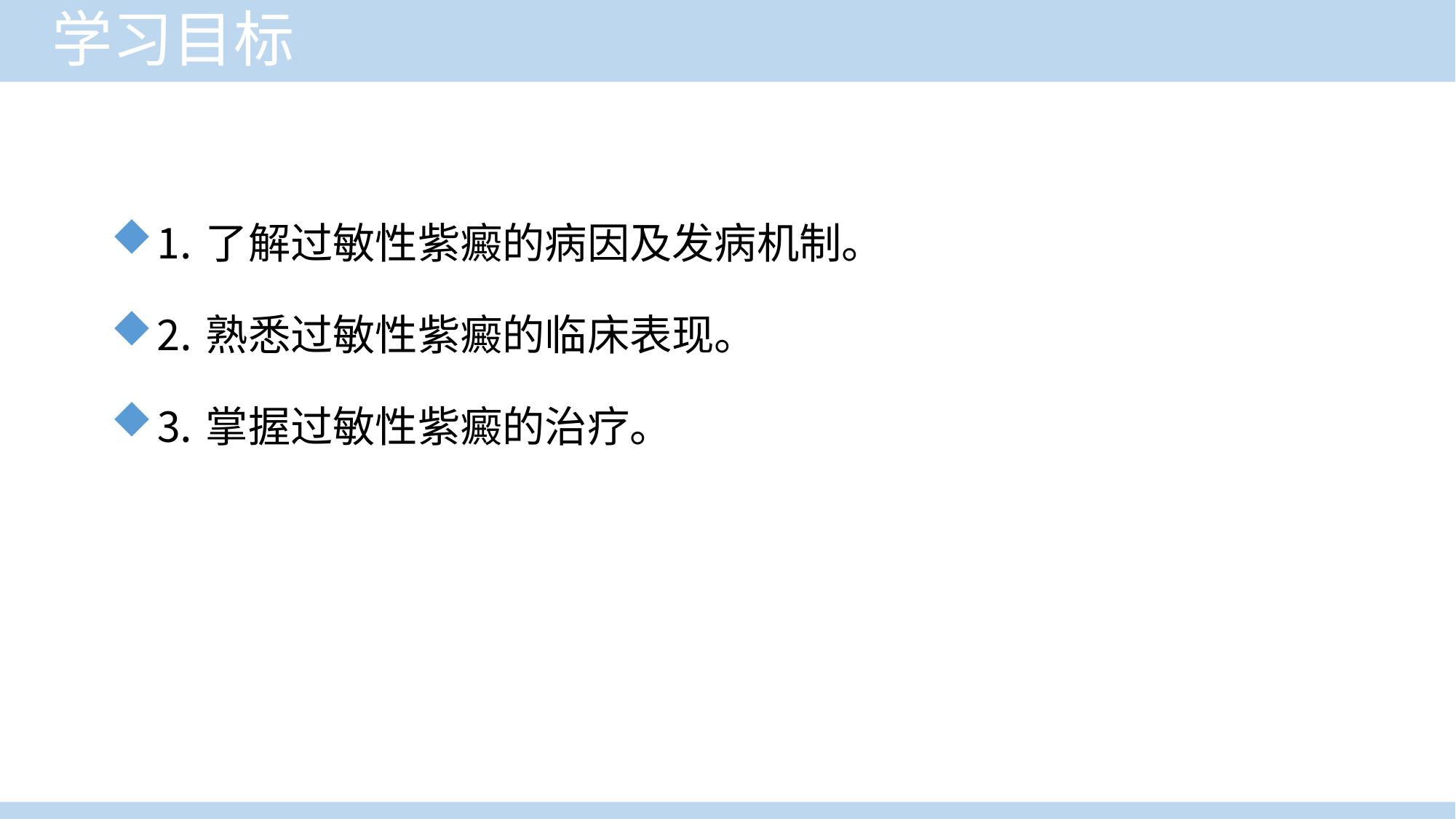

学习目标

⒈了解过敏性紫癜的病因及发病机制。
⒉熟悉过敏性紫癜的临床表现。
⒊掌握过敏性紫癜的治疗。